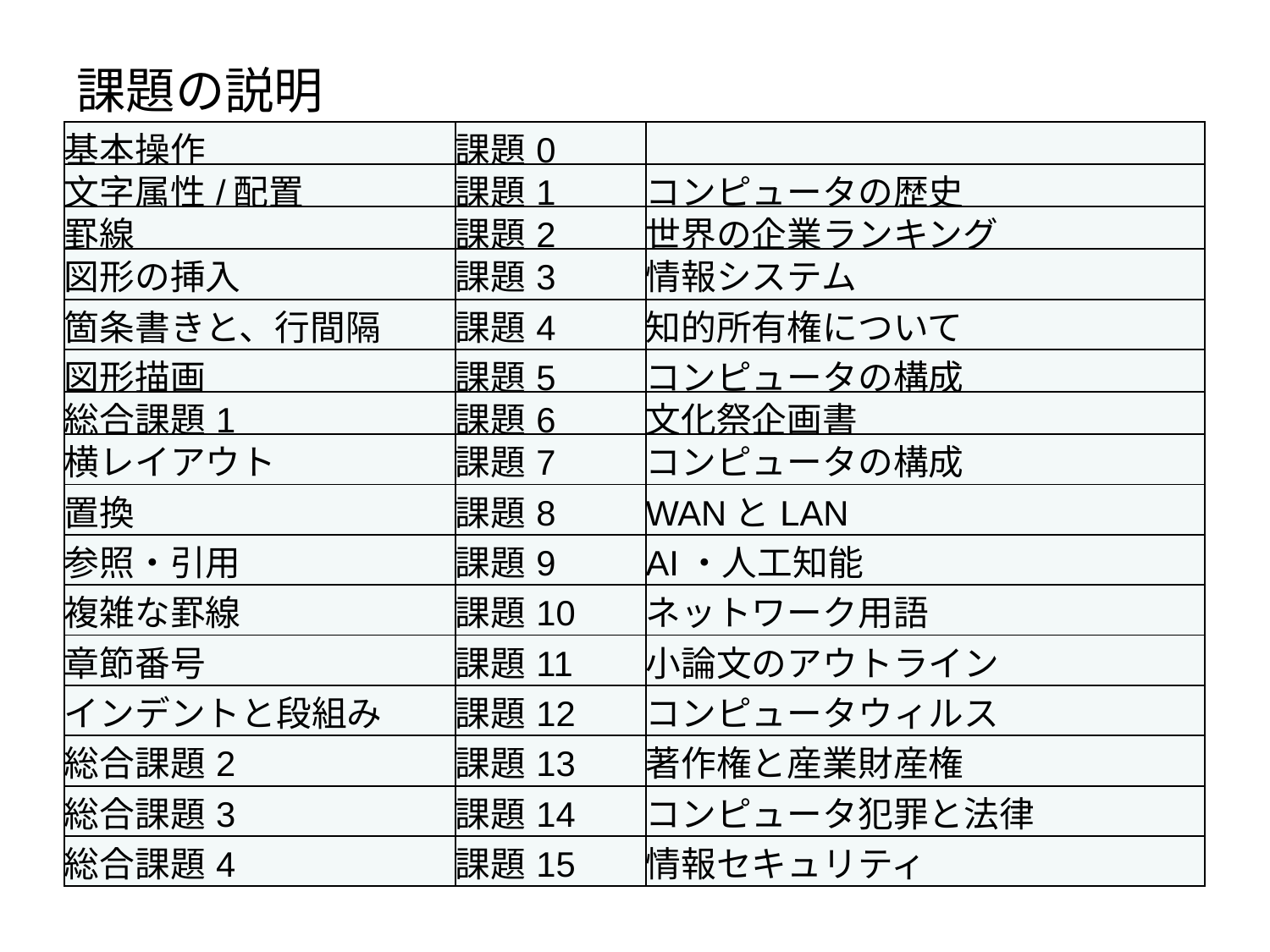

課題の説明
| 基本操作 | 課題0 |  |
| --- | --- | --- |
| 文字属性/配置 | 課題1 | コンピュータの歴史 |
| 罫線 | 課題2 | 世界の企業ランキング |
| 図形の挿入 | 課題3 | 情報システム |
| 箇条書きと、行間隔 | 課題4 | 知的所有権について |
| 図形描画 | 課題5 | コンピュータの構成 |
| 総合課題1 | 課題6 | 文化祭企画書 |
| 横レイアウト | 課題7 | コンピュータの構成 |
| 置換 | 課題8 | WANとLAN |
| 参照・引用 | 課題9 | AI・人工知能 |
| 複雑な罫線 | 課題10 | ネットワーク用語 |
| 章節番号 | 課題11 | 小論文のアウトライン |
| インデントと段組み | 課題12 | コンピュータウィルス |
| 総合課題2 | 課題13 | 著作権と産業財産権 |
| 総合課題3 | 課題14 | コンピュータ犯罪と法律 |
| 総合課題4 | 課題15 | 情報セキュリティ |